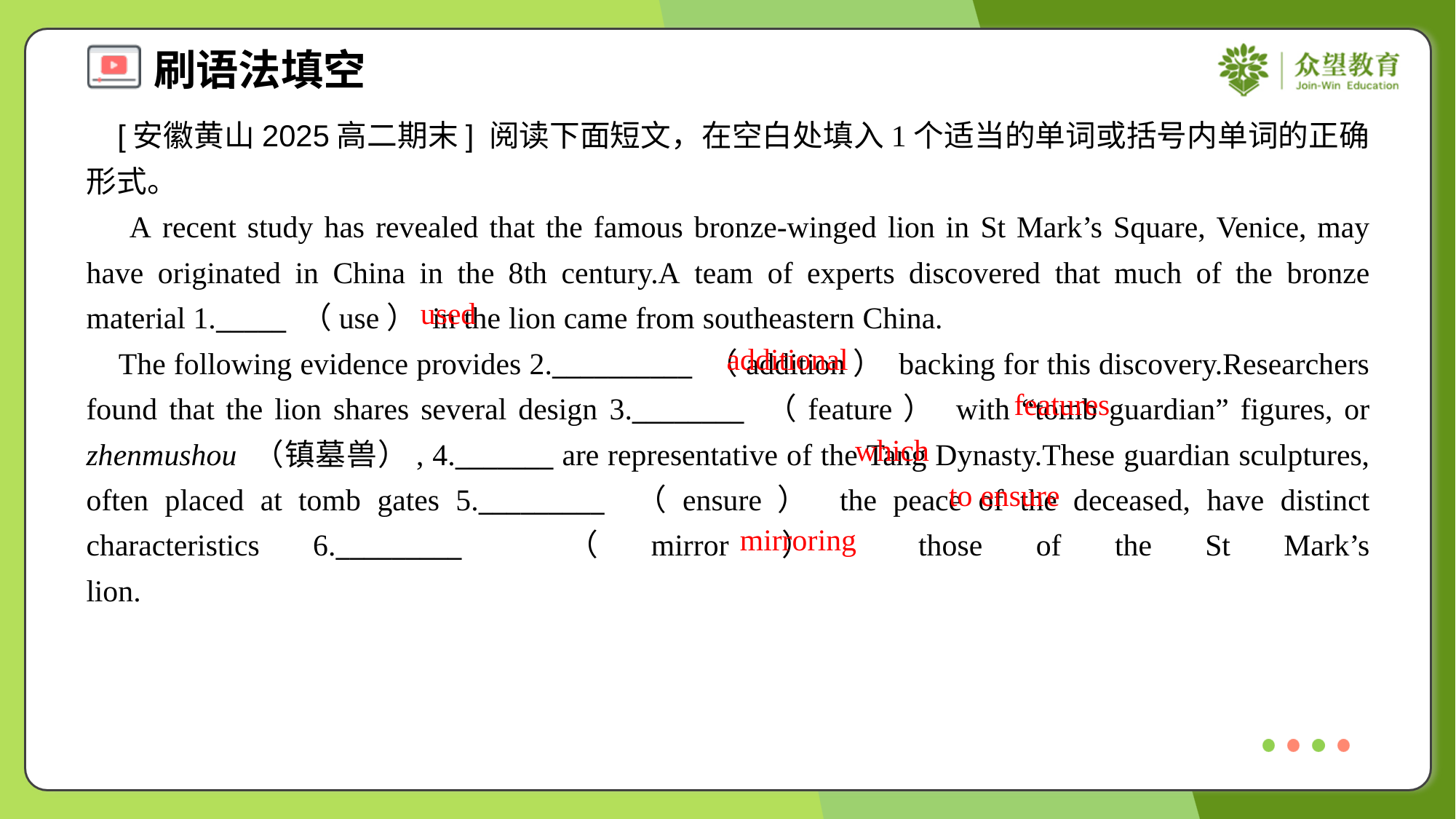

[安徽黄山2025高二期末] 阅读下面短文，在空白处填入1个适当的单词或括号内单词的正确形式。
    A recent study has revealed that the famous bronze-winged lion in St Mark’s Square, Venice, may have originated in China in the 8th century.A team of experts discovered that much of the bronze material 1._____ （use） in the lion came from southeastern China.
    The following evidence provides 2.__________ （addition） backing for this discovery.Researchers found that the lion shares several design 3.________ （feature） with “tomb guardian” figures, or zhenmushou （镇墓兽）, 4._______ are representative of the Tang Dynasty.These guardian sculptures, often placed at tomb gates 5._________ （ensure） the peace of the deceased, have distinct characteristics 6._________ （mirror） those of the St Mark’s lion.#1.2
used
additional
features
which
to ensure
mirroring